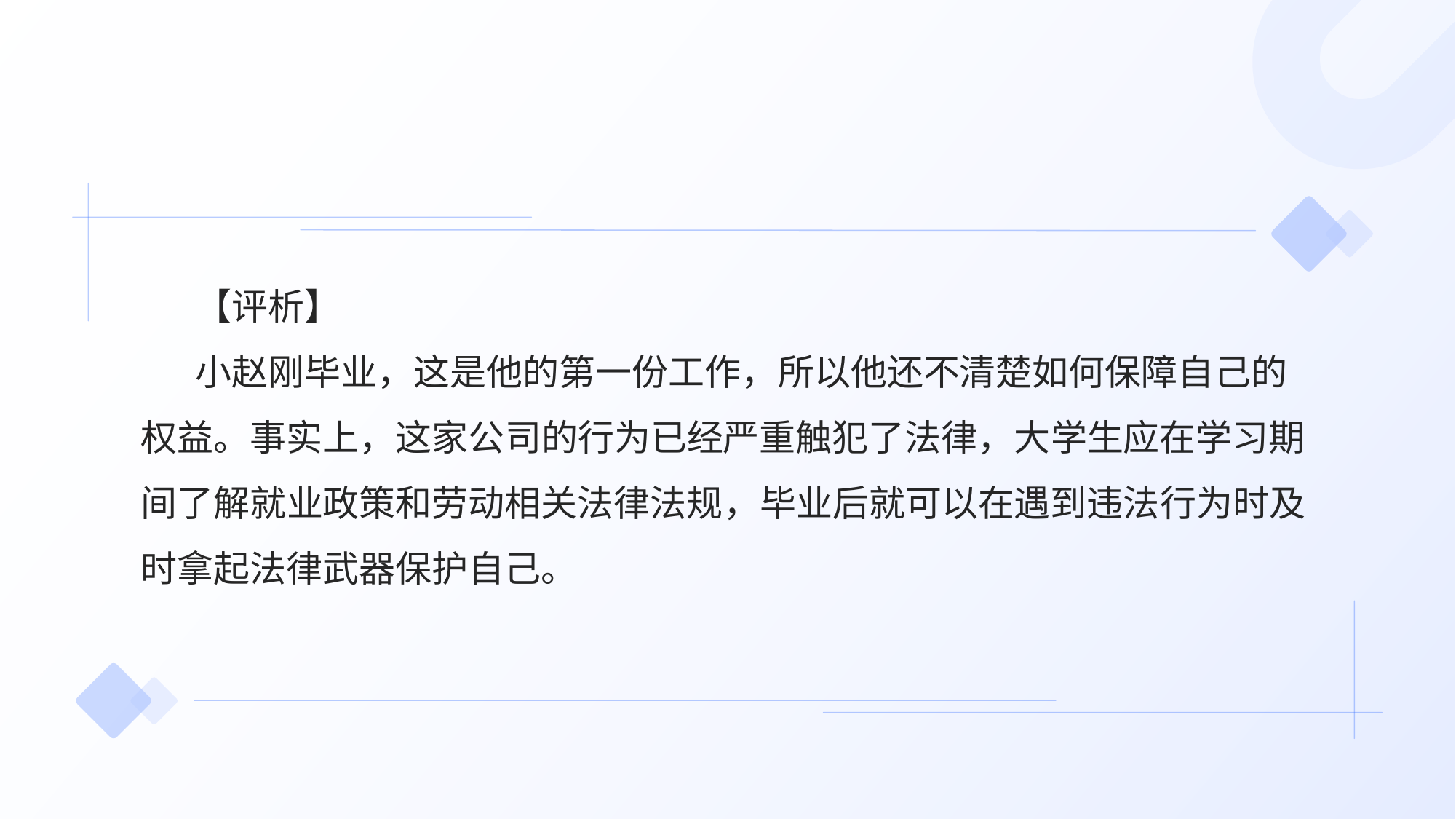

【评析】
小赵刚毕业，这是他的第一份工作，所以他还不清楚如何保障自己的权益。事实上，这家公司的行为已经严重触犯了法律，大学生应在学习期间了解就业政策和劳动相关法律法规，毕业后就可以在遇到违法行为时及时拿起法律武器保护自己。